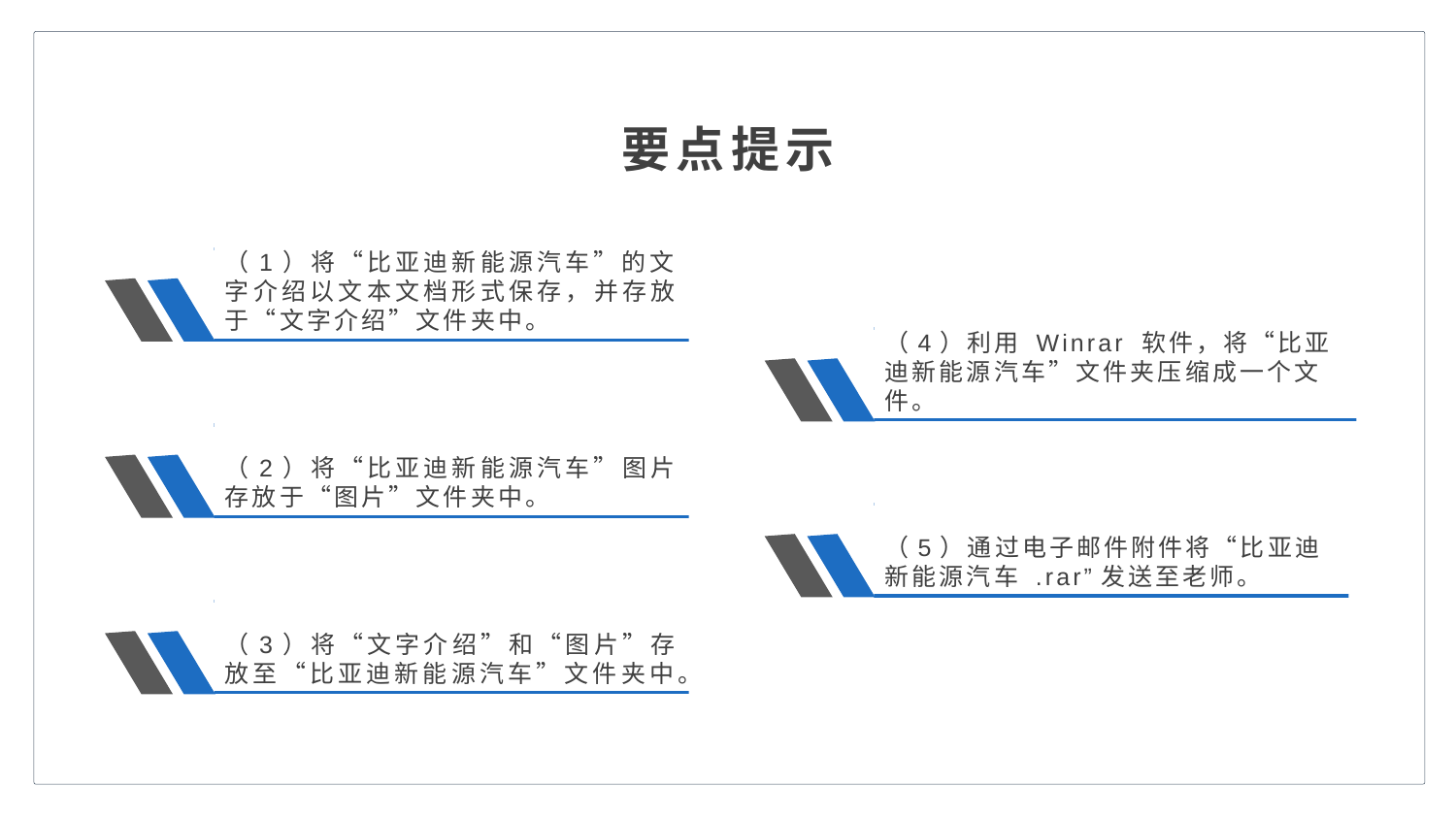

要点提示
（1）将“比亚迪新能源汽车”的文字介绍以文本文档形式保存，并存放于“文字介绍”文件夹中。

（4）利用 Winrar 软件，将“比亚迪新能源汽车”文件夹压缩成一个文件。

（2）将“比亚迪新能源汽车”图片存放于“图片”文件夹中。

（5）通过电子邮件附件将“比亚迪新能源汽车 .rar”发送至老师。

（3）将“文字介绍”和“图片”存放至“比亚迪新能源汽车”文件夹中。